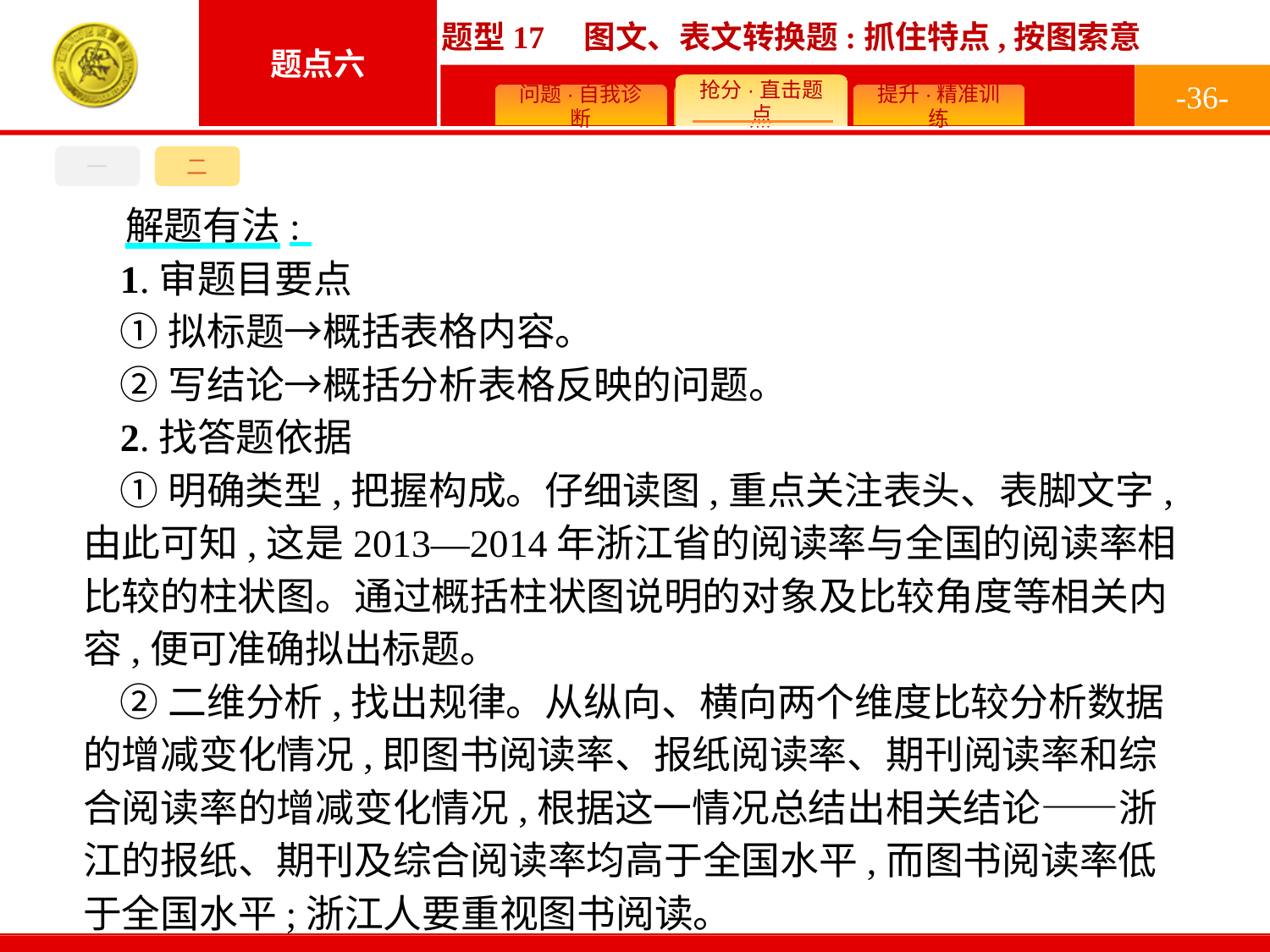

-36-
一
二
解题有法:
1.审题目要点
①拟标题→概括表格内容。
②写结论→概括分析表格反映的问题。
2.找答题依据
①明确类型,把握构成。仔细读图,重点关注表头、表脚文字,由此可知,这是2013—2014年浙江省的阅读率与全国的阅读率相比较的柱状图。通过概括柱状图说明的对象及比较角度等相关内容,便可准确拟出标题。
②二维分析,找出规律。从纵向、横向两个维度比较分析数据的增减变化情况,即图书阅读率、报纸阅读率、期刊阅读率和综合阅读率的增减变化情况,根据这一情况总结出相关结论——浙江的报纸、期刊及综合阅读率均高于全国水平,而图书阅读率低于全国水平;浙江人要重视图书阅读。